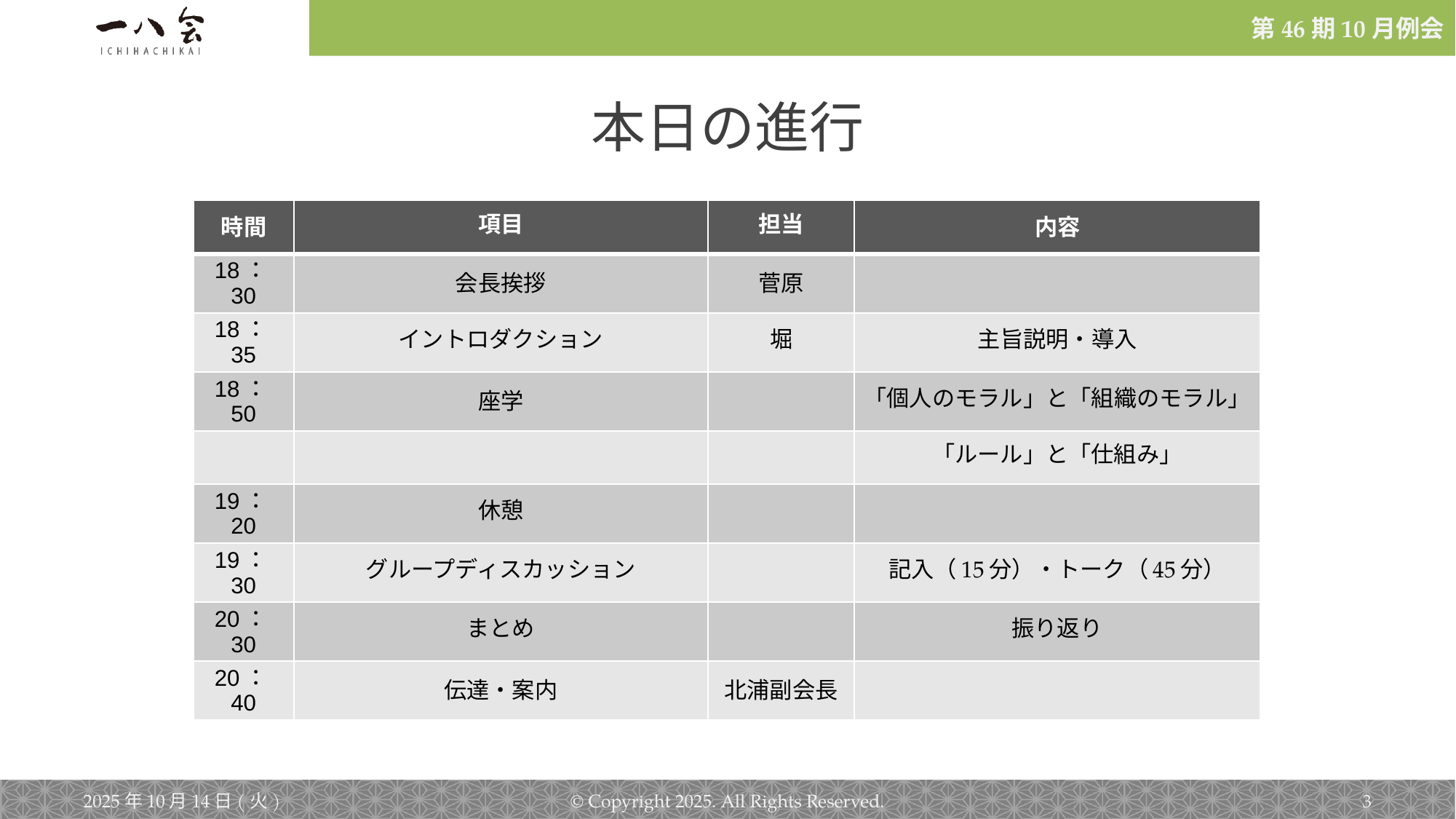

# 本日の進行
| 時間 | 項目 | 担当 | 内容 |
| --- | --- | --- | --- |
| 18：30 | 会長挨拶 | 菅原 |  |
| 18：35 | イントロダクション | 堀 | 主旨説明・導入 |
| 18：50 | 座学 |  | 「個人のモラル」と「組織のモラル」 |
|  |  |  | 「ルール」と「仕組み」 |
| 19：20 | 休憩 |  |  |
| 19：30 | グループディスカッション |  | 記入（15分）・トーク（45分） |
| 20：30 | まとめ |  | 振り返り |
| 20：40 | 伝達・案内 | 北浦副会長 |  |
2025年10月14日(火)
© Copyright 2025. All Rights Reserved.
3